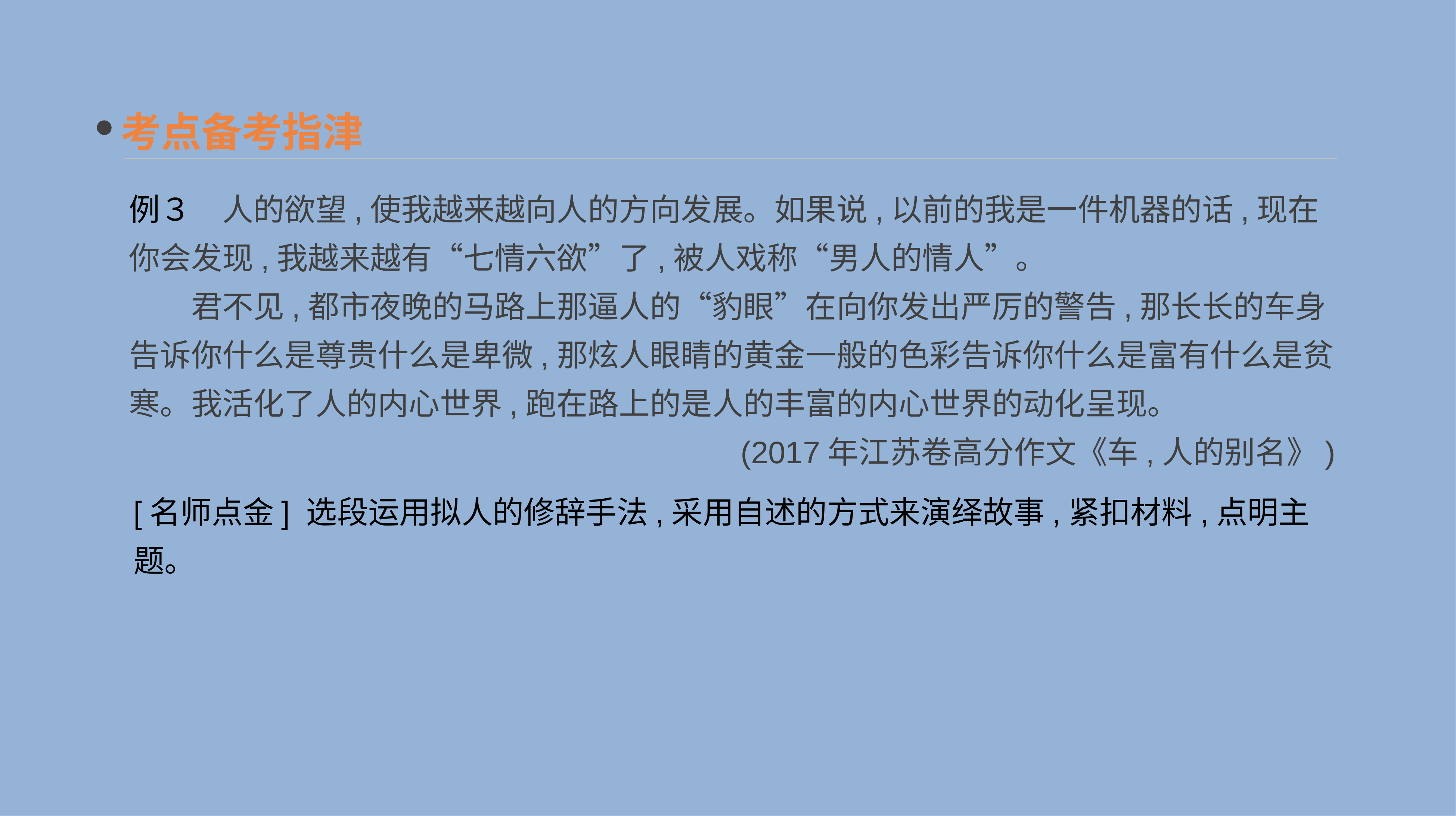

考点备考指津

例３　人的欲望,使我越来越向人的方向发展。如果说,以前的我是一件机器的话,现在你会发现,我越来越有“七情六欲”了,被人戏称“男人的情人”。
　　君不见,都市夜晚的马路上那逼人的“豹眼”在向你发出严厉的警告,那长长的车身告诉你什么是尊贵什么是卑微,那炫人眼睛的黄金一般的色彩告诉你什么是富有什么是贫寒。我活化了人的内心世界,跑在路上的是人的丰富的内心世界的动化呈现。
(2017年江苏卷高分作文《车,人的别名》)

[名师点金] 选段运用拟人的修辞手法,采用自述的方式来演绎故事,紧扣材料,点明主题。